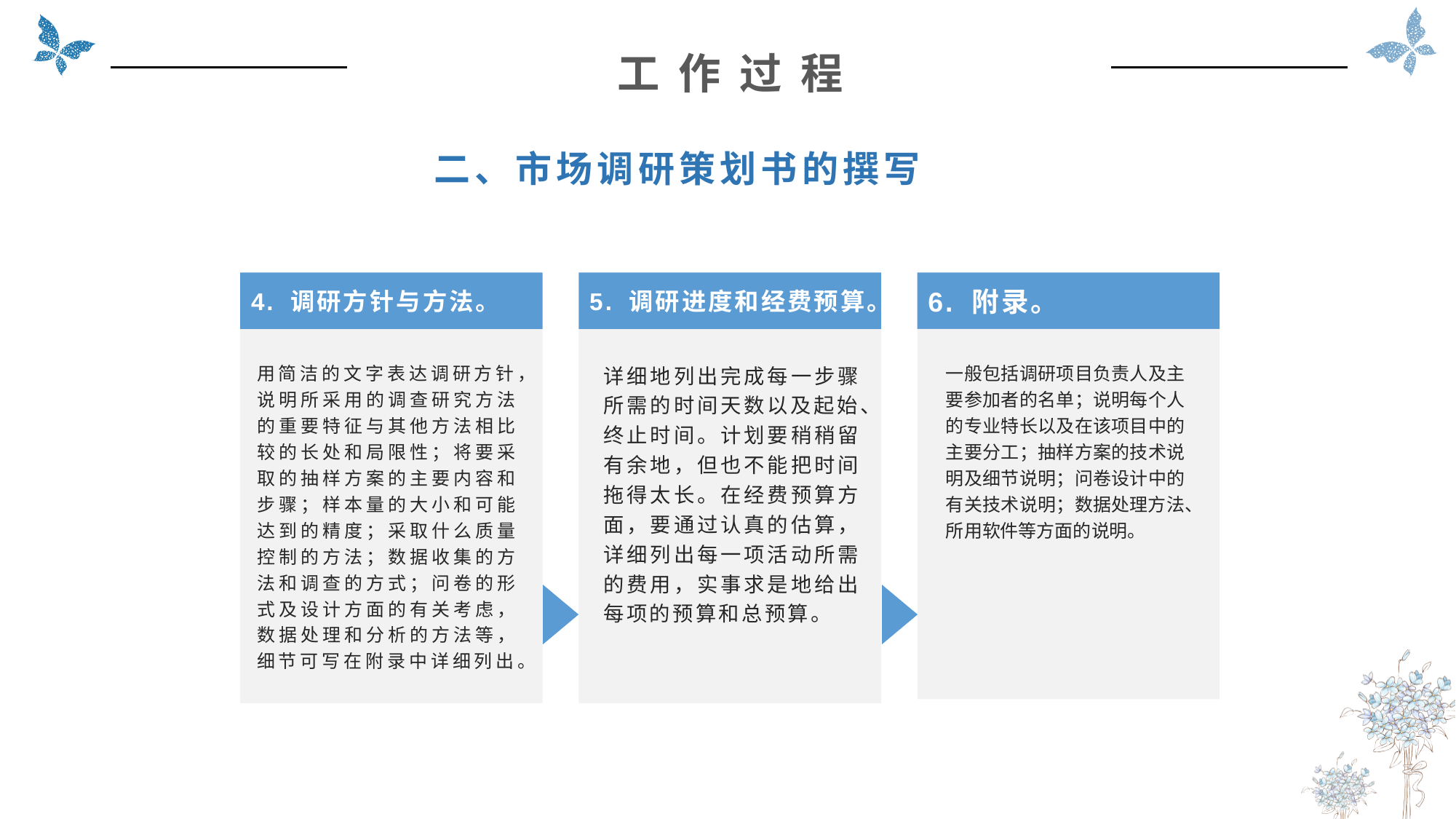

工 作 过 程
二、市场调研策划书的撰写
4. 调研方针与方法。
5. 调研进度和经费预算。
6. 附录。

一般包括调研项目负责人及主要参加者的名单；说明每个人的专业特长以及在该项目中的主要分工；抽样方案的技术说明及细节说明；问卷设计中的有关技术说明；数据处理方法、所用软件等方面的说明。
用简洁的文字表达调研方针，说明所采用的调查研究方法的重要特征与其他方法相比较的长处和局限性；将要采取的抽样方案的主要内容和步骤；样本量的大小和可能达到的精度；采取什么质量控制的方法；数据收集的方法和调查的方式；问卷的形式及设计方面的有关考虑，数据处理和分析的方法等，细节可写在附录中详细列出。
详细地列出完成每一步骤所需的时间天数以及起始、终止时间。计划要稍稍留有余地，但也不能把时间拖得太长。在经费预算方面，要通过认真的估算，详细列出每一项活动所需的费用，实事求是地给出每项的预算和总预算。